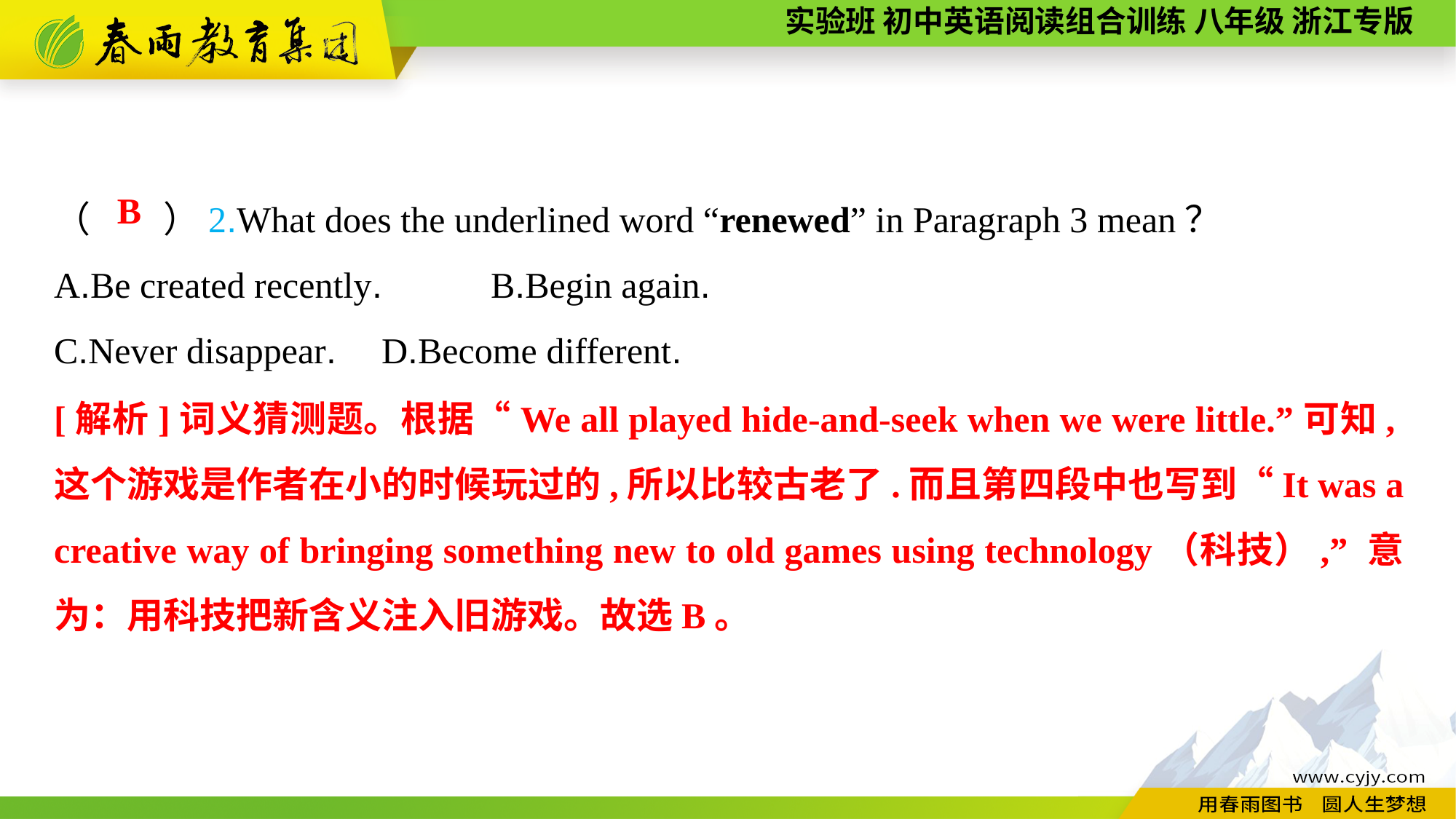

（　　）2.What does the underlined word “renewed” in Paragraph 3 mean？
A.Be created recently.	B.Begin again.
C.Never disappear.	D.Become different.
B
[解析]词义猜测题。根据“We all played hide-and-seek when we were little.”可知,这个游戏是作者在小的时候玩过的,所以比较古老了.而且第四段中也写到“It was a creative way of bringing something new to old games using technology（科技）,” 意为：用科技把新含义注入旧游戏。故选B。